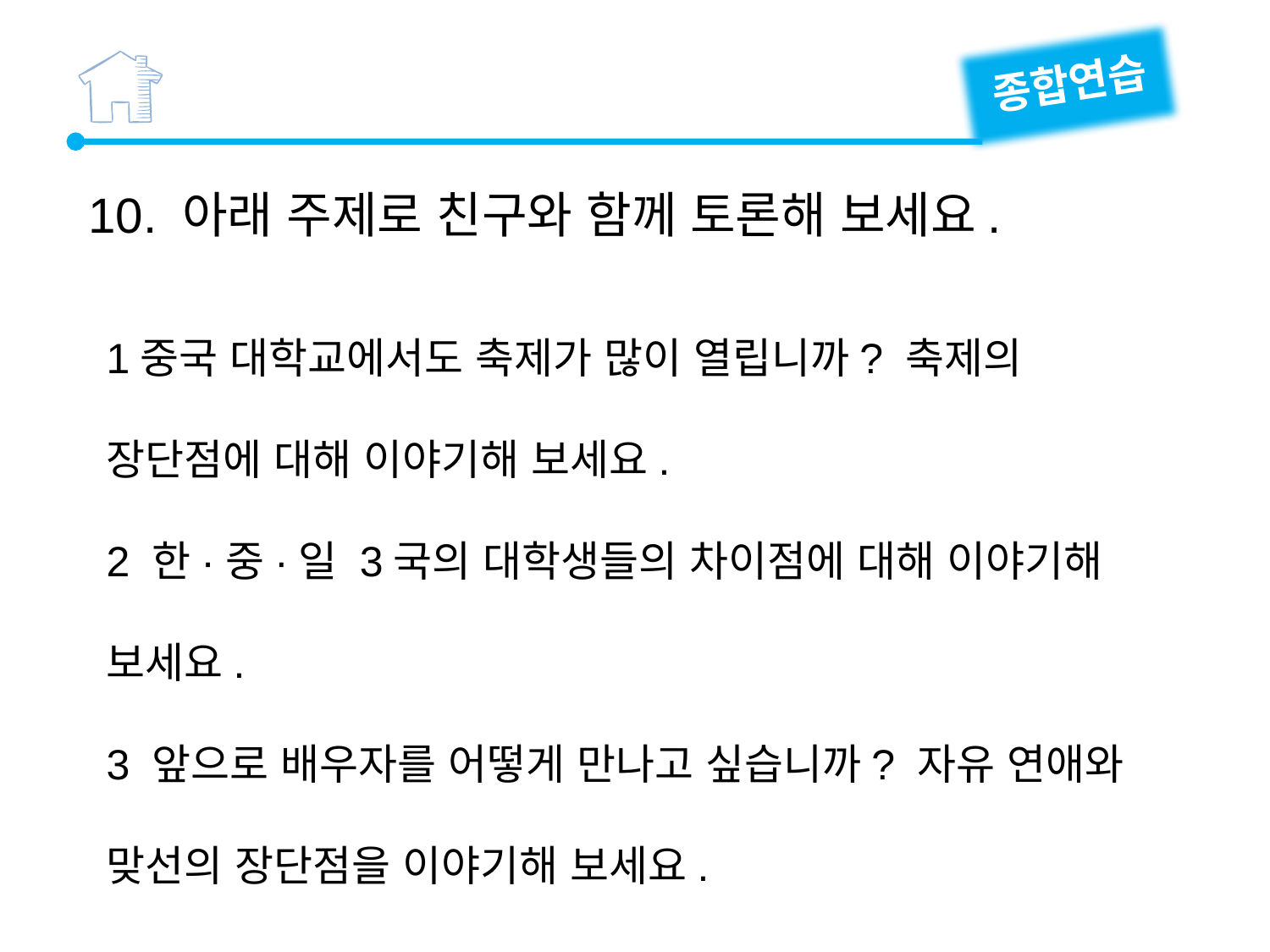

종합연습

10. 아래 주제로 친구와 함께 토론해 보세요.
1중국 대학교에서도 축제가 많이 열립니까? 축제의 장단점에 대해 이야기해 보세요.
2 한·중·일 3국의 대학생들의 차이점에 대해 이야기해 보세요.
3 앞으로 배우자를 어떻게 만나고 싶습니까? 자유 연애와 맞선의 장단점을 이야기해 보세요.